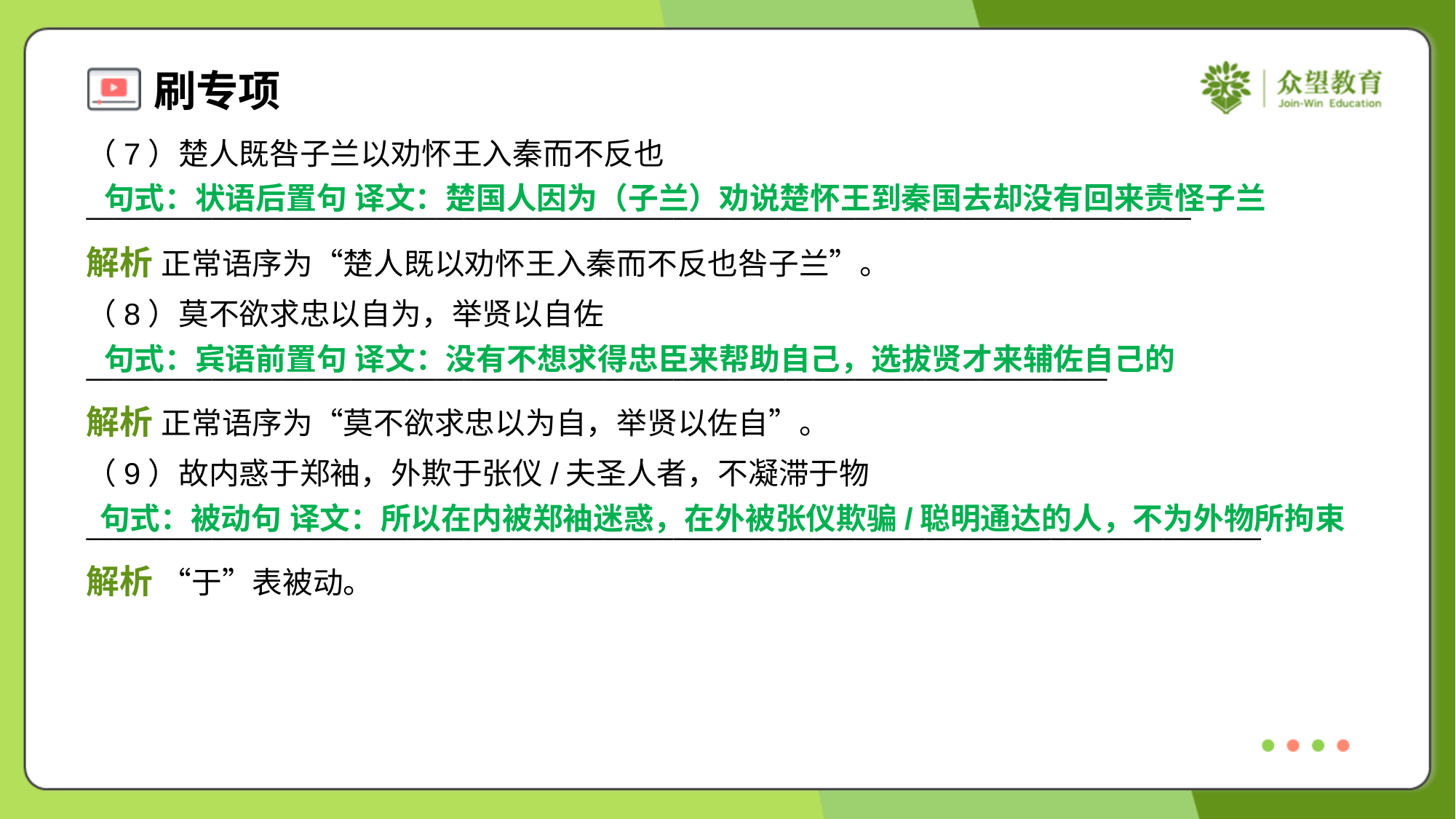

（7）楚人既咎子兰以劝怀王入秦而不反也
_______________________________________________________________________________
句式：状语后置句 译文：楚国人因为（子兰）劝说楚怀王到秦国去却没有回来责怪子兰
解析 正常语序为“楚人既以劝怀王入秦而不反也咎子兰”。
（8）莫不欲求忠以自为，举贤以自佐
_________________________________________________________________________
句式：宾语前置句 译文：没有不想求得忠臣来帮助自己，选拔贤才来辅佐自己的
解析 正常语序为“莫不欲求忠以为自，举贤以佐自”。
（9）故内惑于郑袖，外欺于张仪/夫圣人者，不凝滞于物
____________________________________________________________________________________
句式：被动句 译文：所以在内被郑袖迷惑，在外被张仪欺骗/聪明通达的人，不为外物所拘束
解析 “于”表被动。